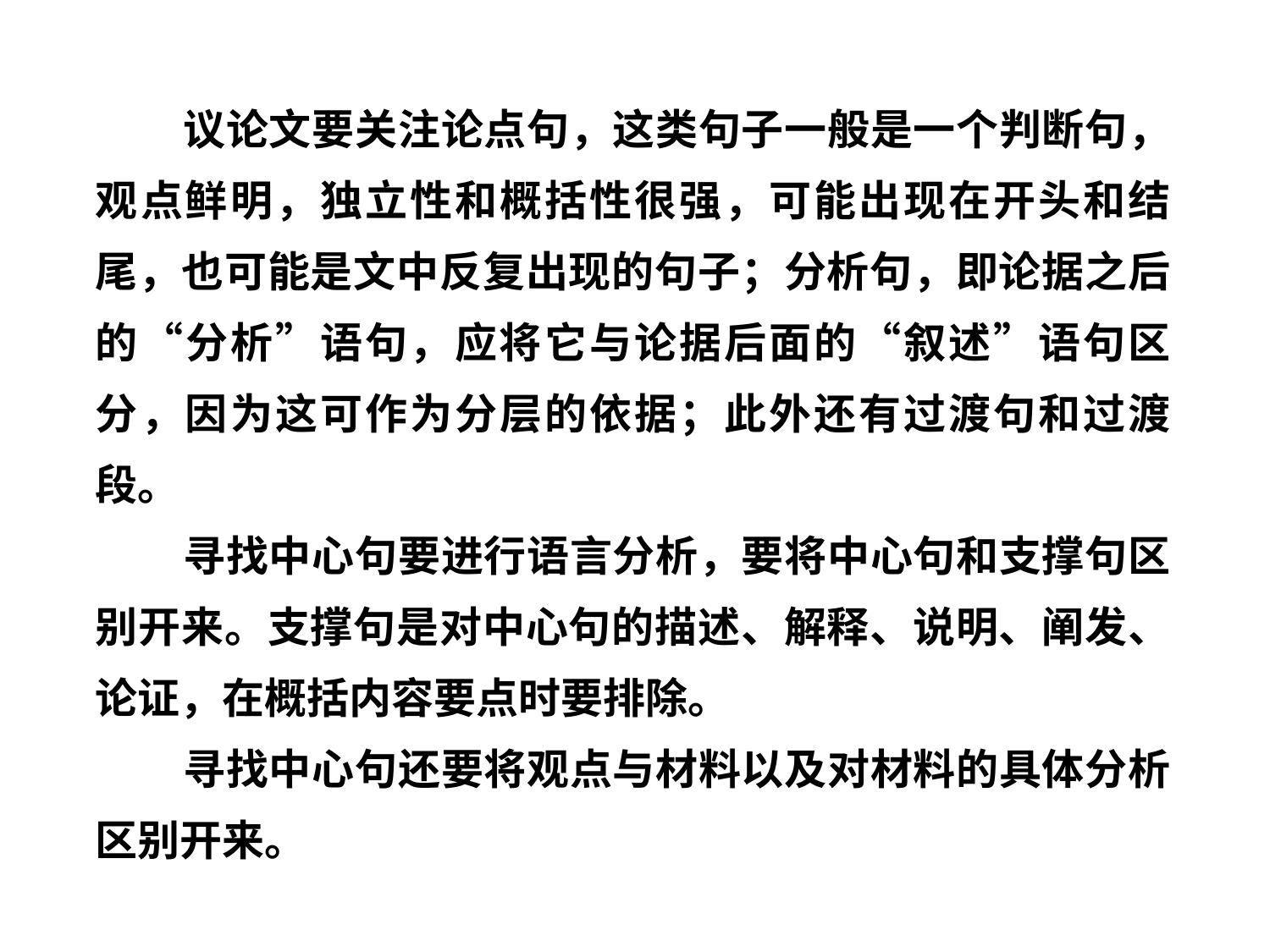

议论文要关注论点句，这类句子一般是一个判断句，观点鲜明，独立性和概括性很强，可能出现在开头和结尾，也可能是文中反复出现的句子；分析句，即论据之后的“分析”语句，应将它与论据后面的“叙述”语句区分，因为这可作为分层的依据；此外还有过渡句和过渡段。
寻找中心句要进行语言分析，要将中心句和支撑句区别开来。支撑句是对中心句的描述、解释、说明、阐发、论证，在概括内容要点时要排除。
寻找中心句还要将观点与材料以及对材料的具体分析区别开来。